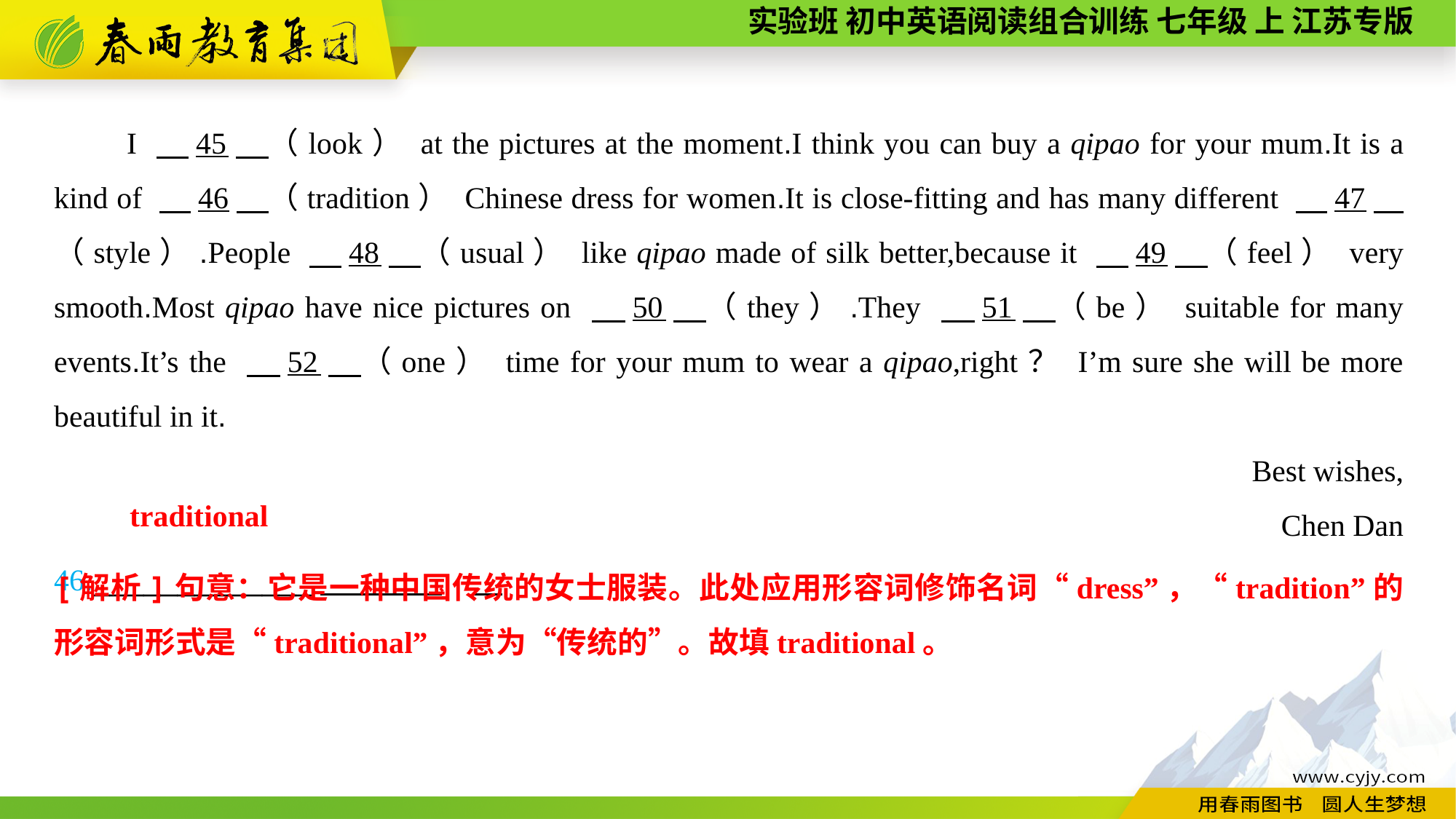

I 　45　（look） at the pictures at the moment.I think you can buy a qipao for your mum.It is a kind of 　46　（tradition） Chinese dress for women.It is close-fitting and has many different 　47　（style）.People 　48　（usual） like qipao made of silk better,because it 　49　（feel） very smooth.Most qipao have nice pictures on 　50　（they）.They 　51　（be） suitable for many events.It’s the 　52　（one） time for your mum to wear a qipao,right？ I’m sure she will be more beautiful in it.
Best wishes,
Chen Dan
46._____________
traditional
[解析]句意：它是一种中国传统的女士服装。此处应用形容词修饰名词“dress”，“tradition”的形容词形式是“traditional”，意为“传统的”。故填traditional。